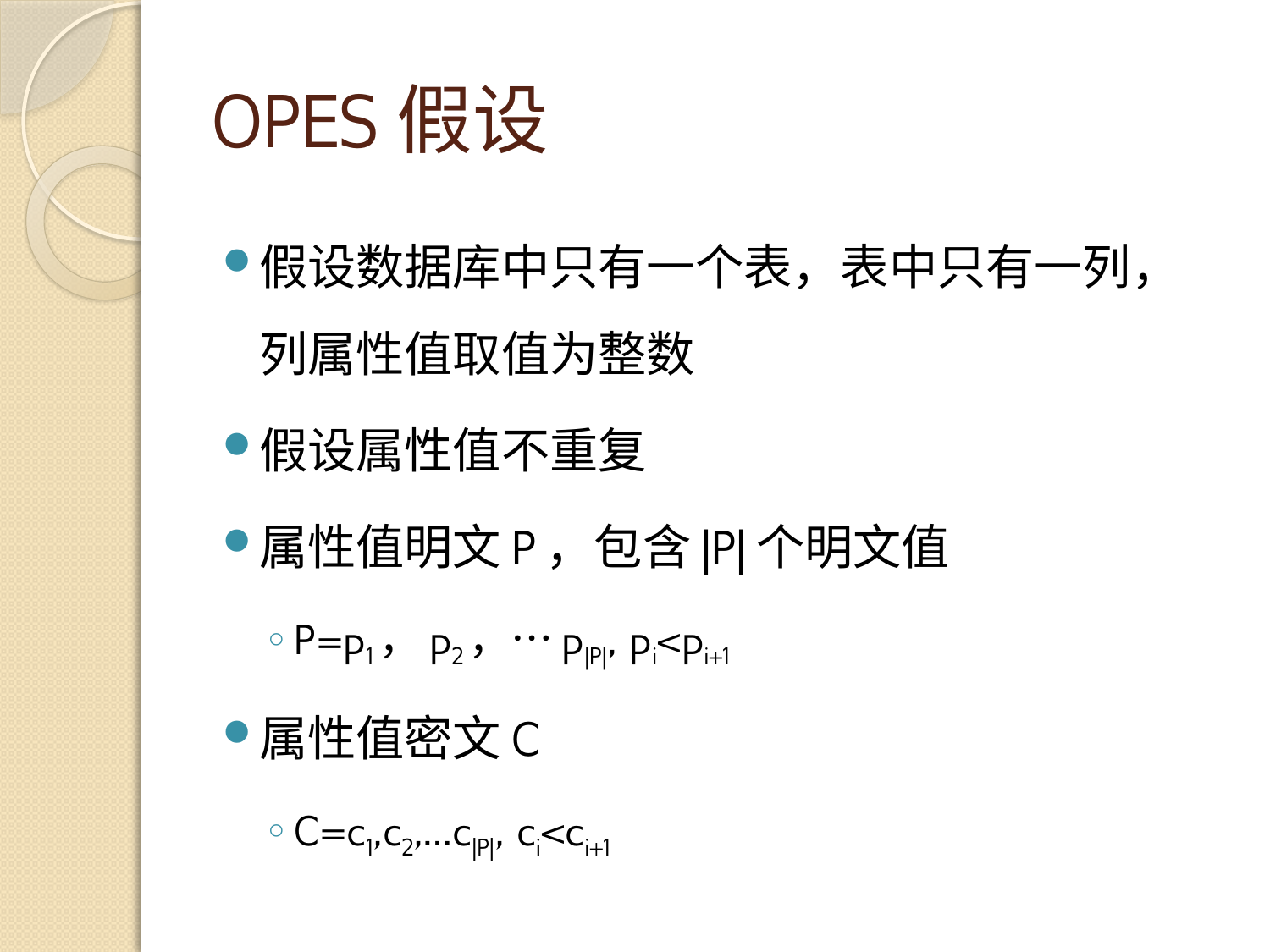

# OPES假设
假设数据库中只有一个表，表中只有一列，列属性值取值为整数
假设属性值不重复
属性值明文P，包含|P|个明文值
P=p1，p2，…p|P|, pi<pi+1
属性值密文C
C=c1,c2,…c|P|, ci<ci+1